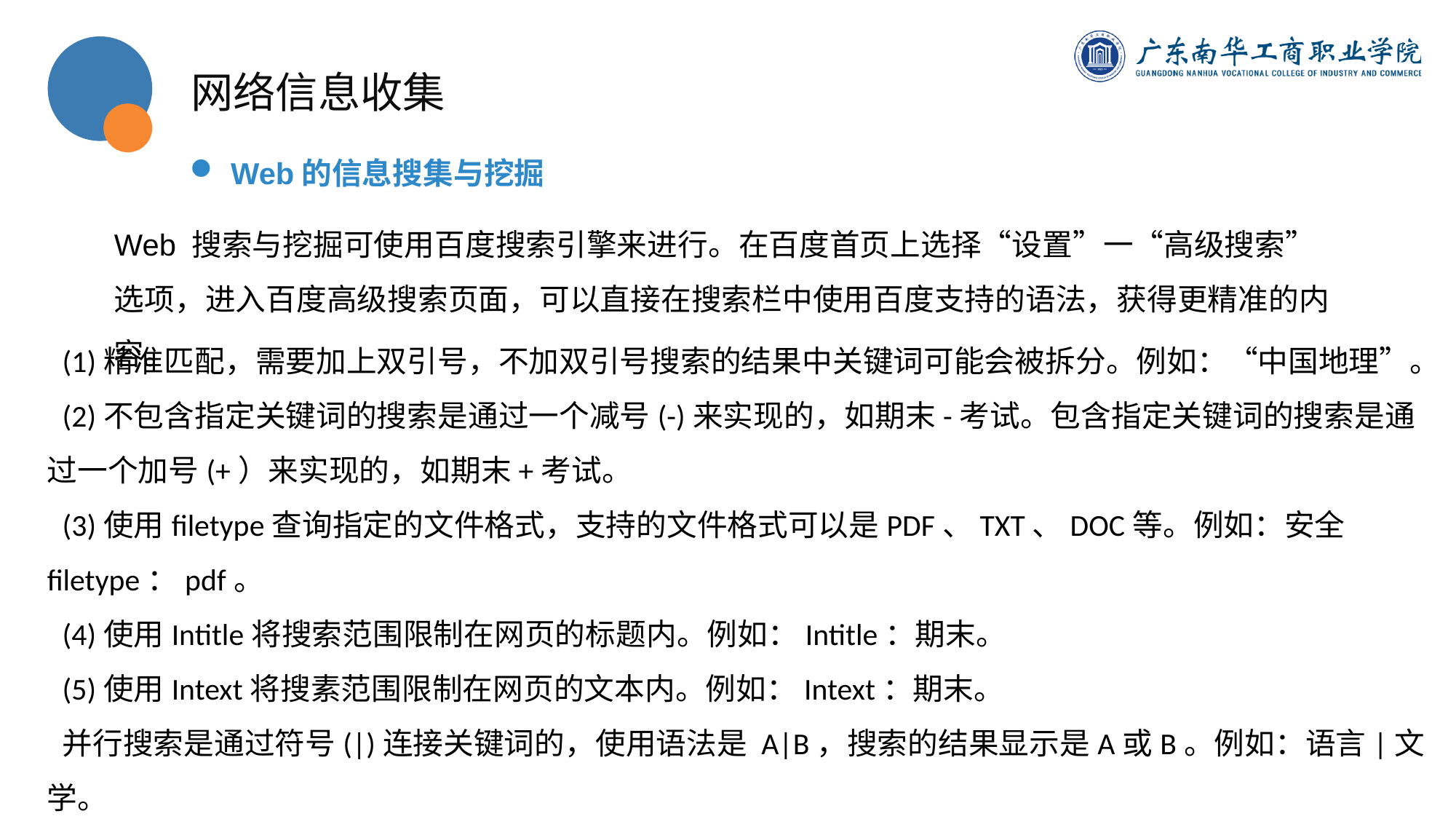

网络信息收集

Web的信息搜集与挖掘
Web 搜索与挖掘可使用百度搜索引擎来进行。在百度首页上选择“设置”一“高级搜索”选项，进入百度高级搜索页面，可以直接在搜索栏中使用百度支持的语法，获得更精准的内容。
(1)精准匹配，需要加上双引号，不加双引号搜索的结果中关键词可能会被拆分。例如：“中国地理”。
(2)不包含指定关键词的搜索是通过一个减号(-)来实现的，如期末-考试。包含指定关键词的搜索是通过一个加号(+）来实现的，如期末+考试。
(3)使用filetype查询指定的文件格式，支持的文件格式可以是PDF、TXT、DOC等。例如：安全filetype：pdf。
(4)使用Intitle将搜索范围限制在网页的标题内。例如：Intitle：期末。
(5)使用Intext将搜素范围限制在网页的文本内。例如：Intext：期末。
并行搜索是通过符号(|)连接关键词的，使用语法是 A|B，搜索的结果显示是A或B。例如：语言|文学。
(6)使用site可以只搜索指定URL的结果。例如：site：163.net的意思是只搜索163.net的URL。